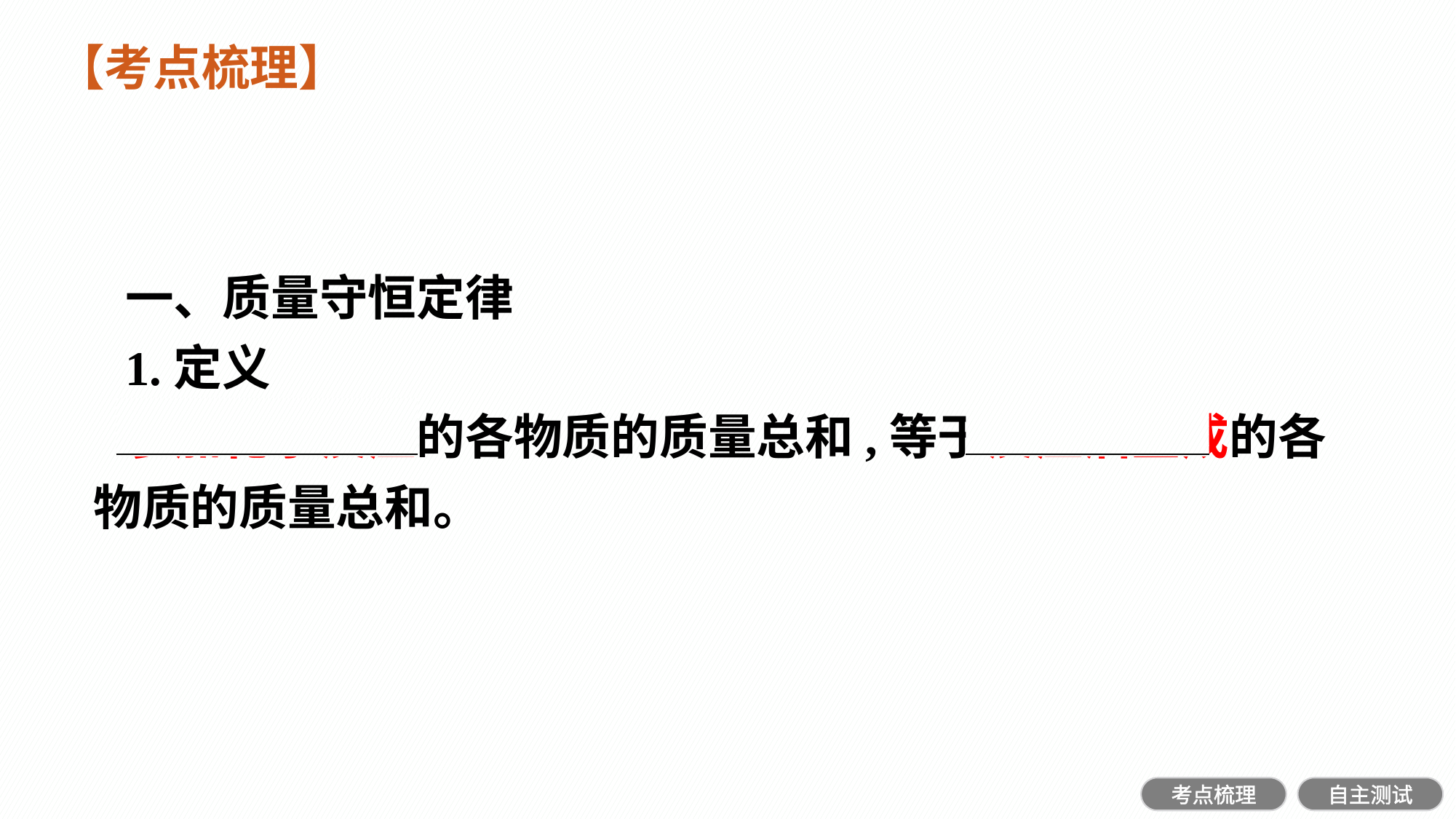

【考点梳理】
一、质量守恒定律
1.定义
参加化学反应的各物质的质量总和,等于反应后生成的各物质的质量总和。